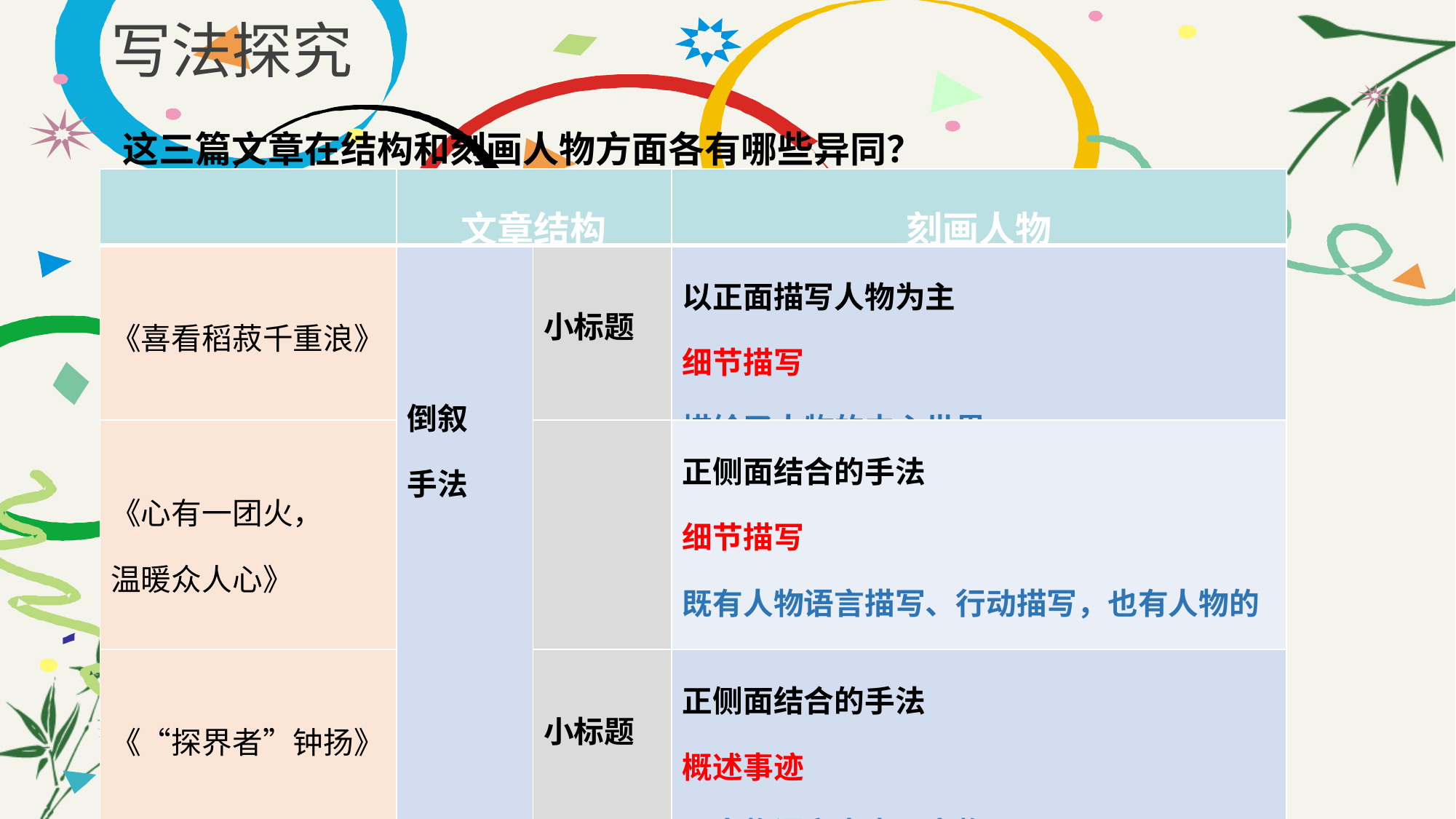

# 写法探究
这三篇文章在结构和刻画人物方面各有哪些异同？
|  | 文章结构 |  | 刻画人物 |
| --- | --- | --- | --- |
| 《喜看稻菽千重浪》 | 倒叙 手法 | 小标题 | 以正面描写人物为主 细节描写 描绘了人物的内心世界 |
| 《心有一团火， 温暖众人心》 |  |  | 正侧面结合的手法 细节描写 既有人物语言描写、行动描写，也有人物的心理描写 |
| 《“探界者”钟扬》 |  | 小标题 | 正侧面结合的手法 概述事迹 用人物语言来表现人物 |